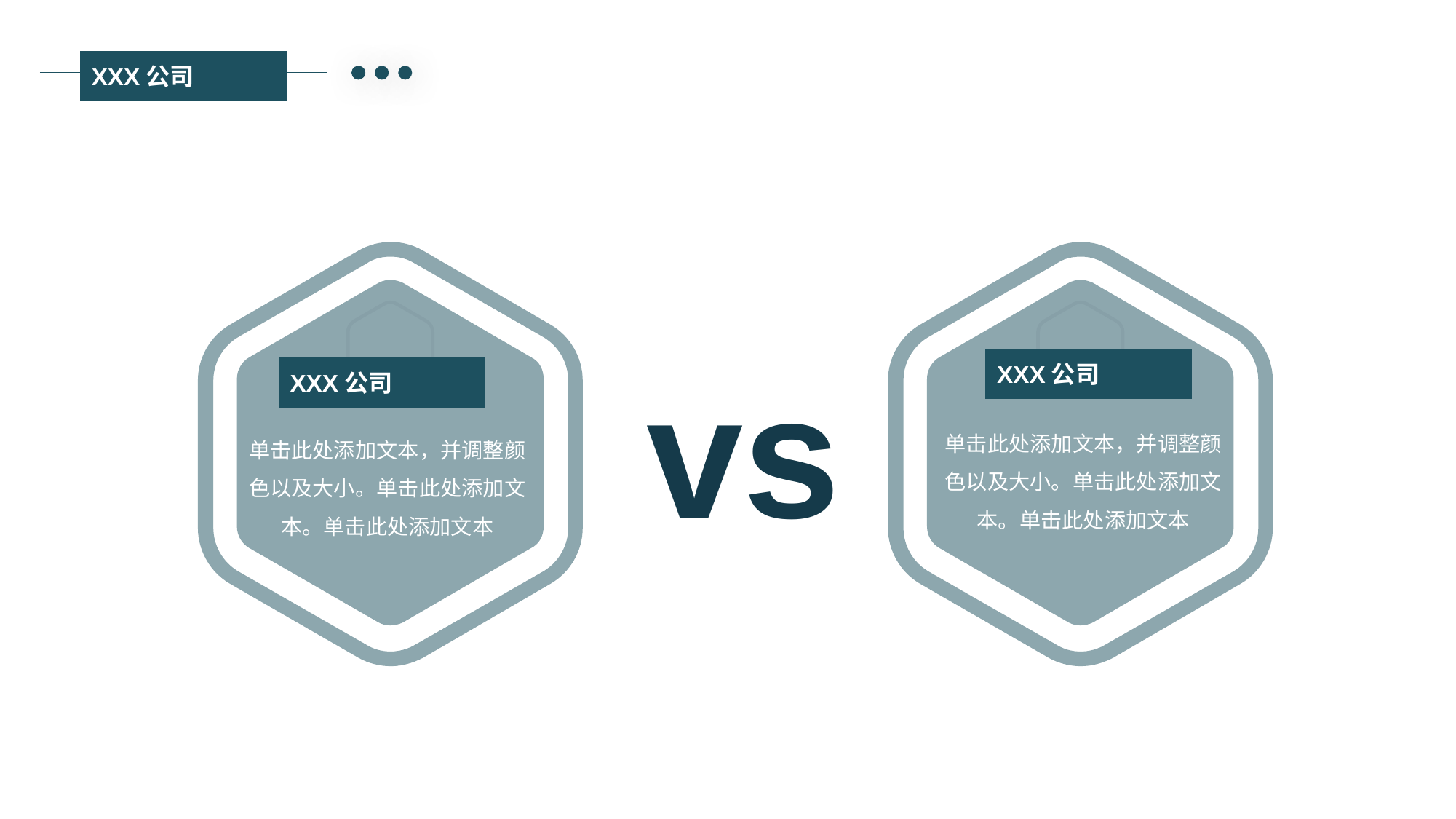

XXX公司

0 1
0 2
vs
XXX公司
XXX公司
单击此处添加文本，并调整颜色以及大小。单击此处添加文本。单击此处添加文本
Text  here
Text he re
单击此处添加文本，并调整颜色以及大小。单击此处添加文本。单击此处添加文本
Supporting text  here
……

Supporting text here
… …